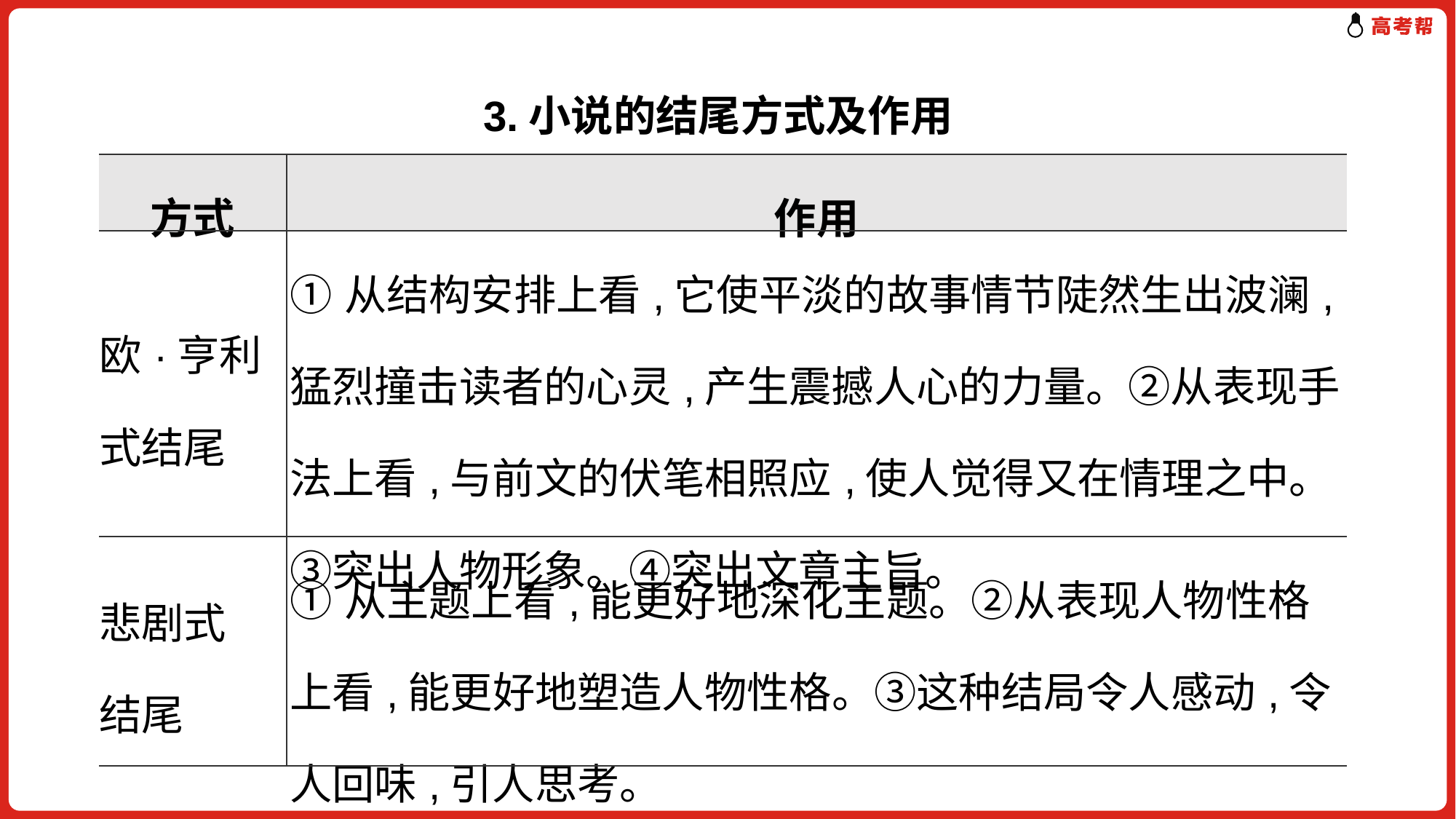

3.小说的结尾方式及作用
| 方式 | 作用 |
| --- | --- |
| 欧·亨利 式结尾 | ①从结构安排上看,它使平淡的故事情节陡然生出波澜,猛烈撞击读者的心灵,产生震撼人心的力量。②从表现手法上看,与前文的伏笔相照应,使人觉得又在情理之中。③突出人物形象。④突出文章主旨。 |
| 悲剧式 结尾 | ①从主题上看,能更好地深化主题。②从表现人物性格上看,能更好地塑造人物性格。③这种结局令人感动,令人回味,引人思考。 |